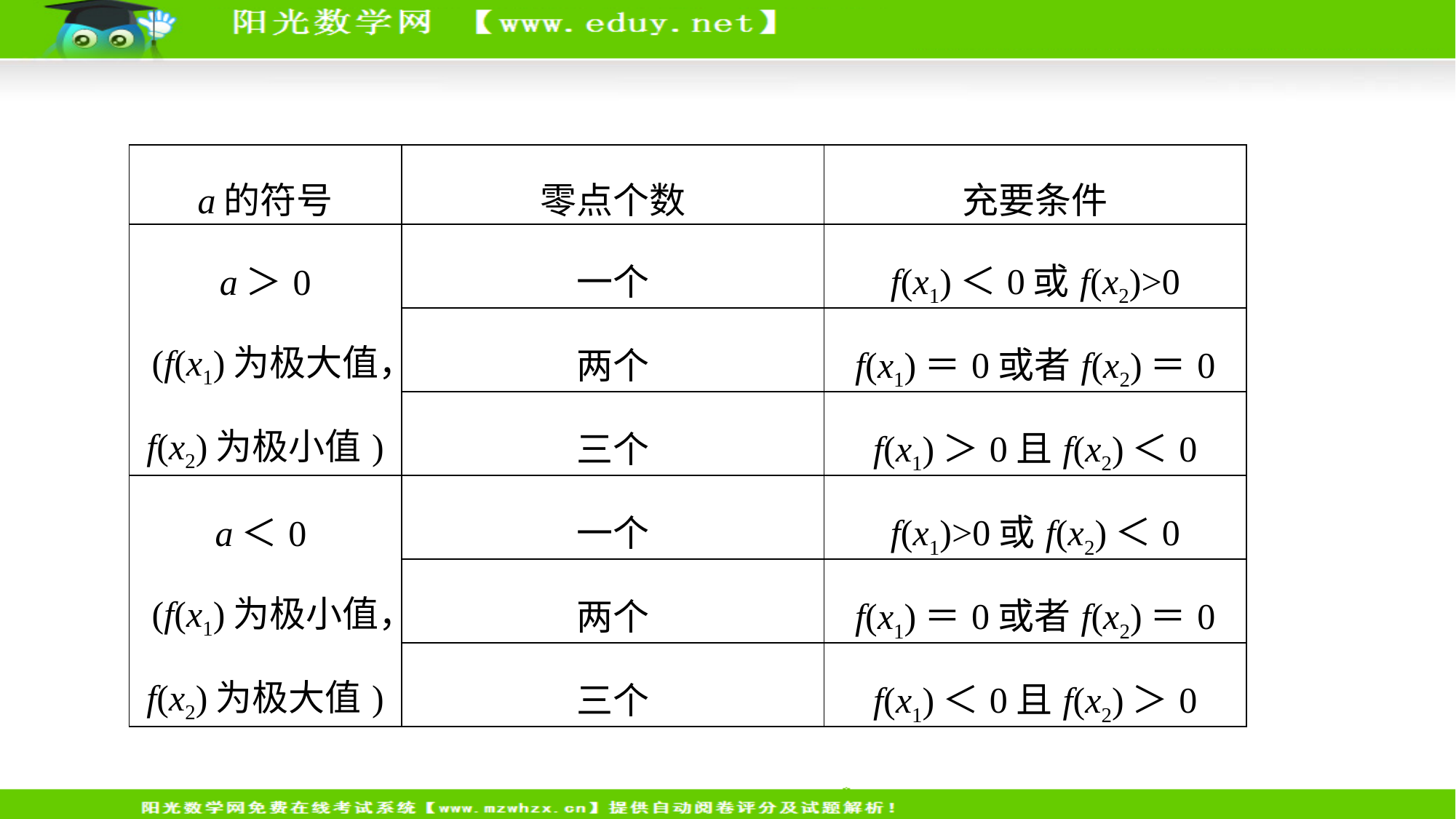

| a的符号 | 零点个数 | 充要条件 |
| --- | --- | --- |
| a＞0 (f(x1)为极大值， f(x2)为极小值) | 一个 | f(x1)＜0或f(x2)>0 |
|  | 两个 | f(x1)＝0或者f(x2)＝0 |
|  | 三个 | f(x1)＞0且f(x2)＜0 |
| a＜0 (f(x1)为极小值， f(x2)为极大值) | 一个 | f(x1)>0或f(x2)＜0 |
|  | 两个 | f(x1)＝0或者f(x2)＝0 |
|  | 三个 | f(x1)＜0且f(x2)＞0 |